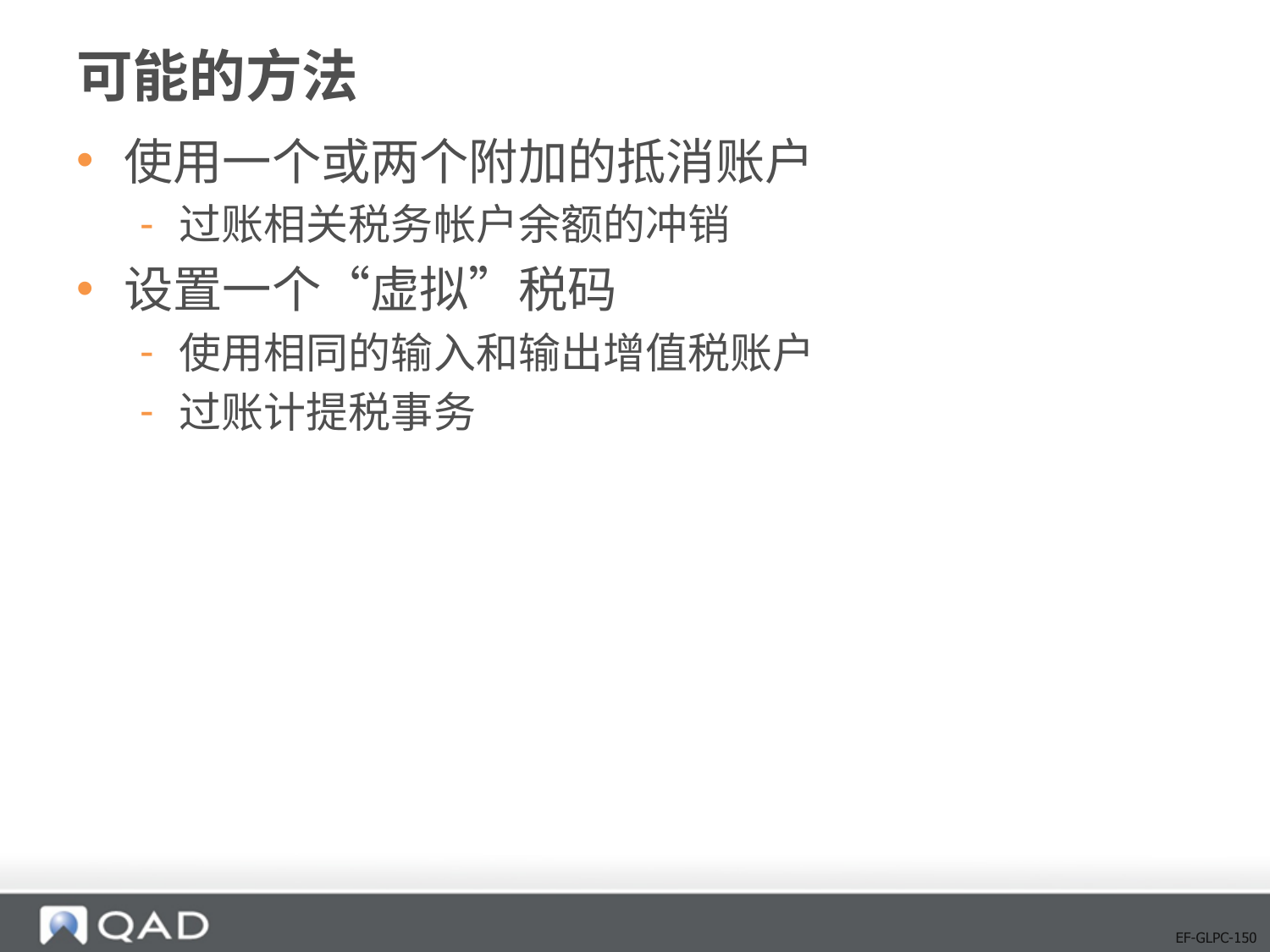

# 可能的方法
使用一个或两个附加的抵消账户
过账相关税务帐户余额的冲销
设置一个“虚拟”税码
使用相同的输入和输出增值税账户
过账计提税事务
EF-GLPC-150